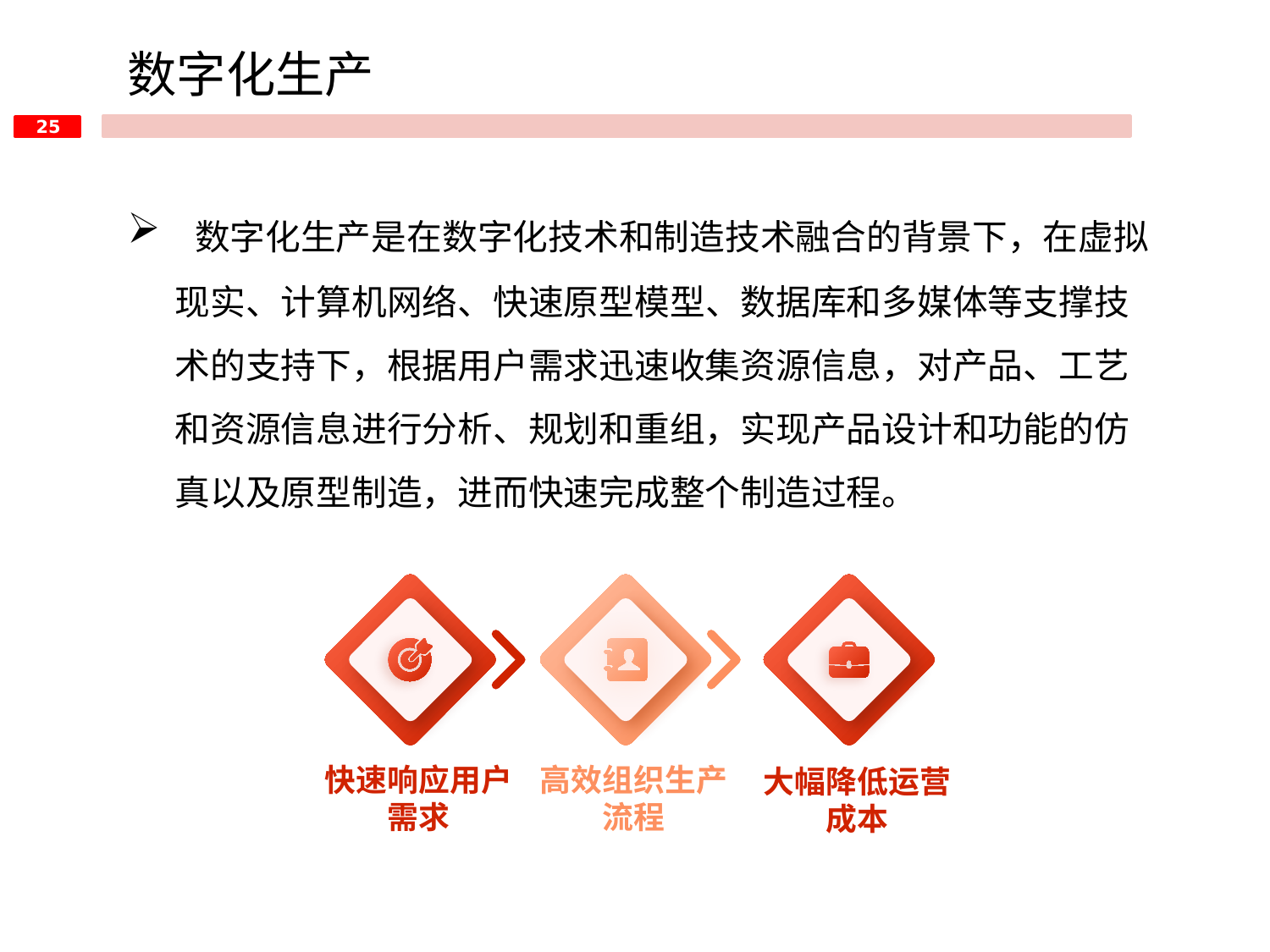

数字化生产
25

 数字化生产是在数字化技术和制造技术融合的背景下，在虚拟现实、计算机网络、快速原型模型、数据库和多媒体等支撑技术的支持下，根据用户需求迅速收集资源信息，对产品、工艺和资源信息进行分析、规划和重组，实现产品设计和功能的仿真以及原型制造，进而快速完成整个制造过程。

快速响应用户需求
高效组织生产流程
大幅降低运营成本